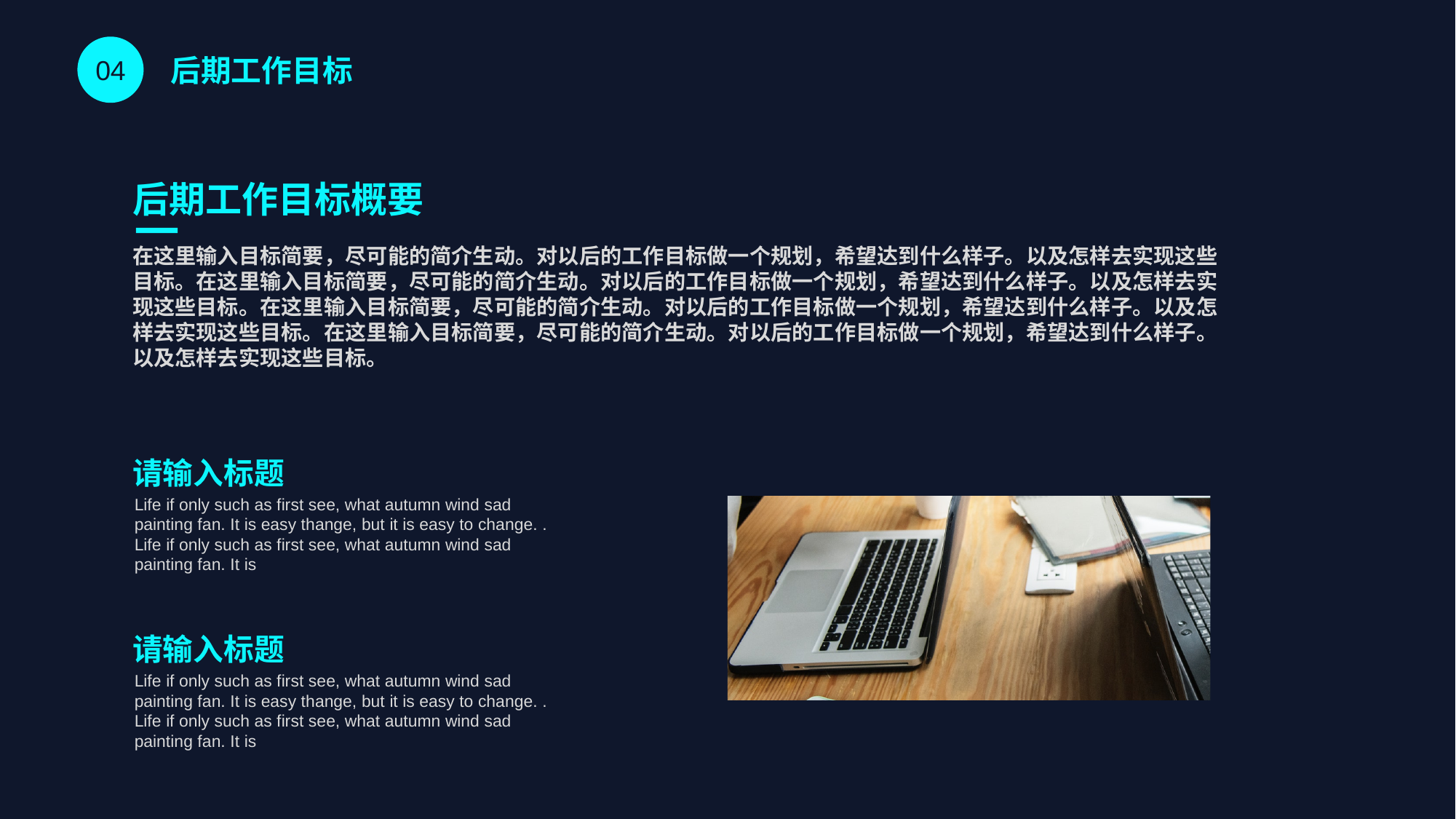

后期工作目标
04
后期工作目标概要

在这里输入目标简要，尽可能的简介生动。对以后的工作目标做一个规划，希望达到什么样子。以及怎样去实现这些目标。在这里输入目标简要，尽可能的简介生动。对以后的工作目标做一个规划，希望达到什么样子。以及怎样去实现这些目标。在这里输入目标简要，尽可能的简介生动。对以后的工作目标做一个规划，希望达到什么样子。以及怎样去实现这些目标。在这里输入目标简要，尽可能的简介生动。对以后的工作目标做一个规划，希望达到什么样子。以及怎样去实现这些目标。

请输入标题
Life if only such as first see, what autumn wind sad painting fan. It is easy thange, but it is easy to change. . Life if only such as first see, what autumn wind sad painting fan. It is

请输入标题
Life if only such as first see, what autumn wind sad painting fan. It is easy thange, but it is easy to change. . Life if only such as first see, what autumn wind sad painting fan. It is